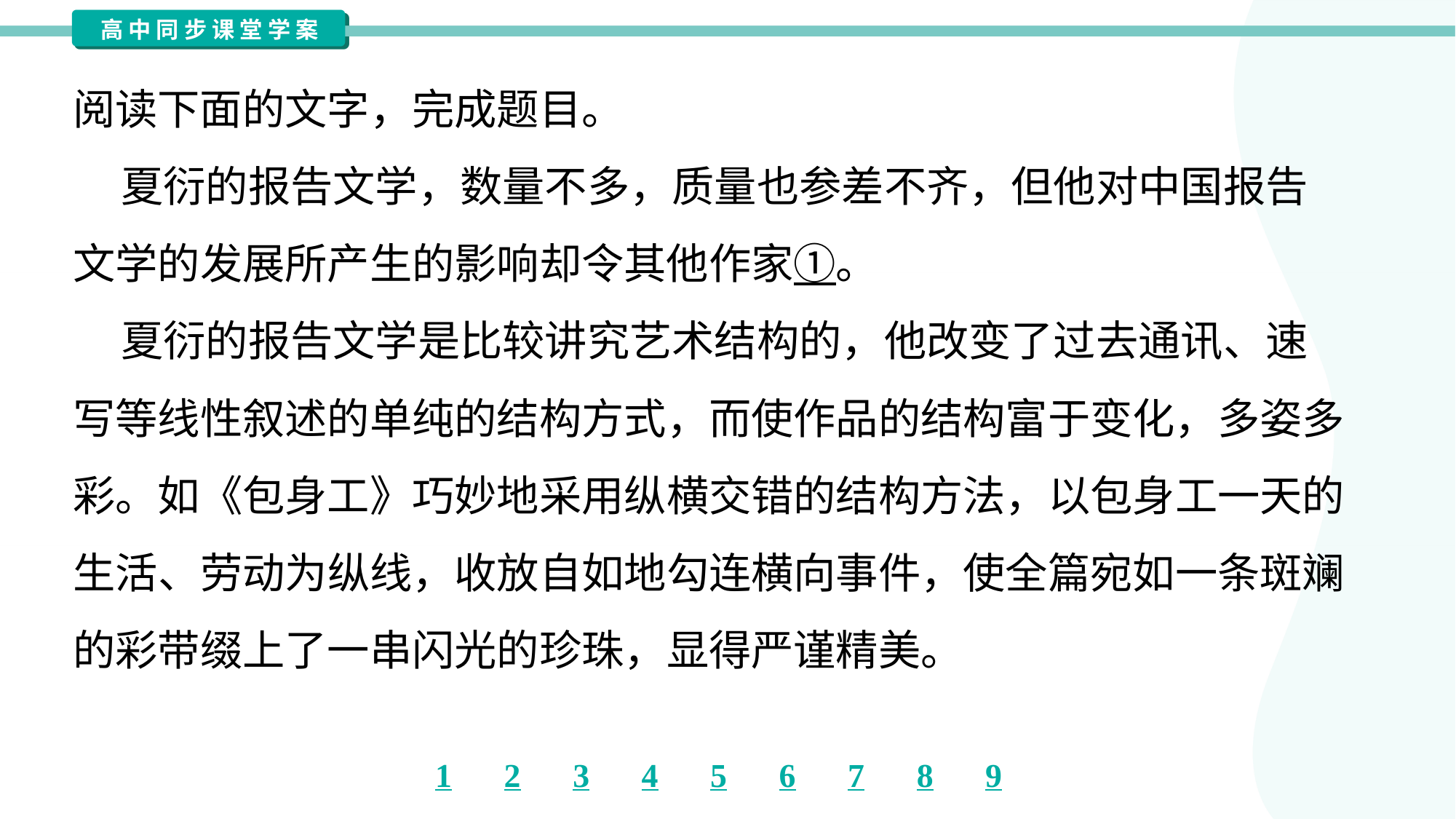

阅读下面的文字，完成题目。
    夏衍的报告文学，数量不多，质量也参差不齐，但他对中国报告
文学的发展所产生的影响却令其他作家①。
    夏衍的报告文学是比较讲究艺术结构的，他改变了过去通讯、速
写等线性叙述的单纯的结构方式，而使作品的结构富于变化，多姿多
彩。如《包身工》巧妙地采用纵横交错的结构方法，以包身工一天的
生活、劳动为纵线，收放自如地勾连横向事件，使全篇宛如一条斑斓
的彩带缀上了一串闪光的珍珠，显得严谨精美。